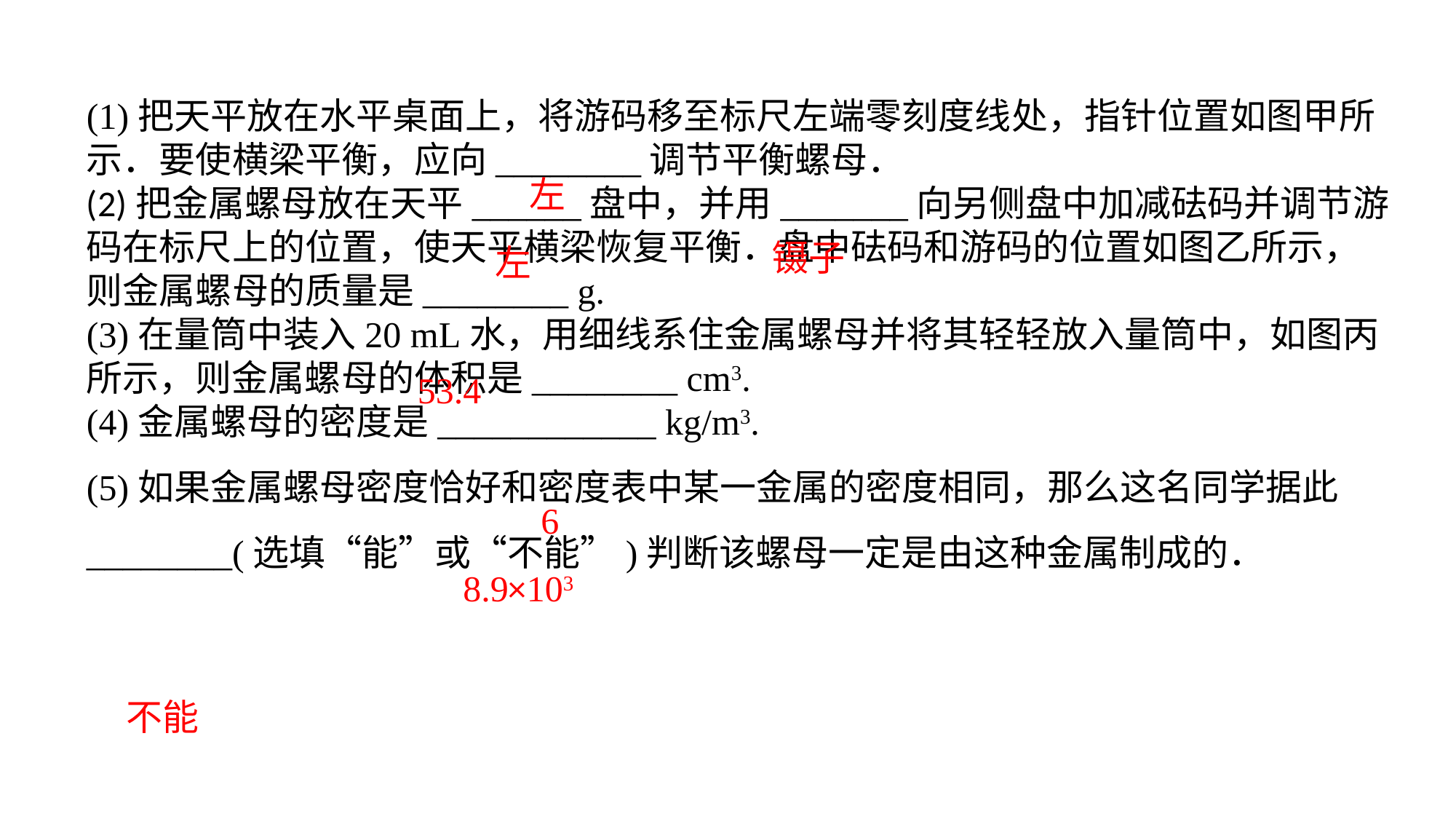

(1)把天平放在水平桌面上，将游码移至标尺左端零刻度线处，指针位置如图甲所示．要使横梁平衡，应向________调节平衡螺母．(2)把金属螺母放在天平______盘中，并用_______向另侧盘中加减砝码并调节游码在标尺上的位置，使天平横梁恢复平衡．盘中砝码和游码的位置如图乙所示，则金属螺母的质量是________ g.(3)在量筒中装入20 mL水，用细线系住金属螺母并将其轻轻放入量筒中，如图丙所示，则金属螺母的体积是________ cm3.(4)金属螺母的密度是____________ kg/m3.(5)如果金属螺母密度恰好和密度表中某一金属的密度相同，那么这名同学据此________(选填“能”或“不能”)判断该螺母一定是由这种金属制成的．
左
镊子
左
53.4
6
8.9×103
不能